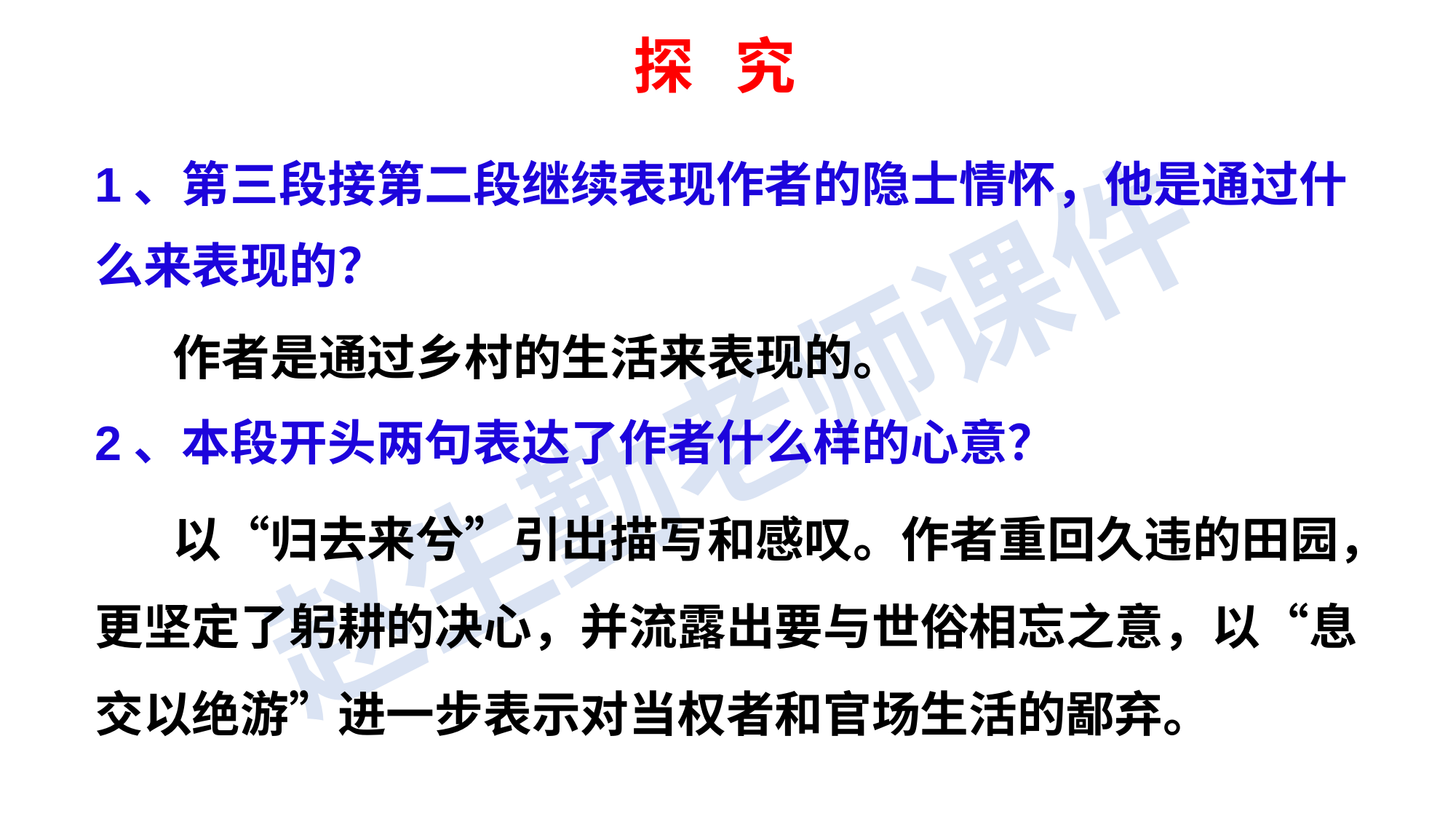

探   究
1、第三段接第二段继续表现作者的隐士情怀，他是通过什么来表现的？
      作者是通过乡村的生活来表现的。
2、本段开头两句表达了作者什么样的心意？
      以“归去来兮”引出描写和感叹。作者重回久违的田园，更坚定了躬耕的决心，并流露出要与世俗相忘之意，以“息交以绝游”进一步表示对当权者和官场生活的鄙弃。